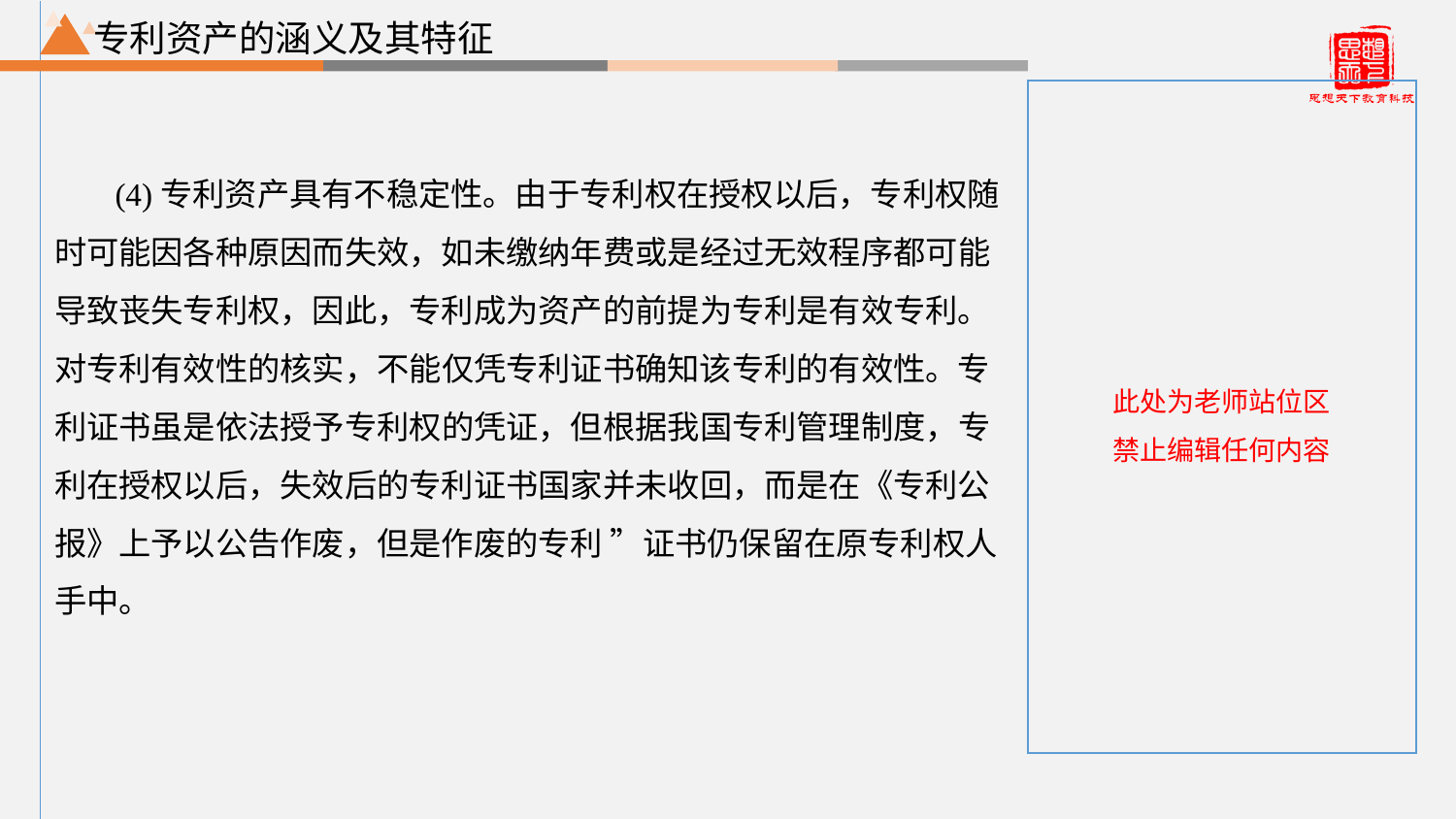

专利资产的涵义及其特征
(4)专利资产具有不稳定性。由于专利权在授权以后，专利权随时可能因各种原因而失效，如未缴纳年费或是经过无效程序都可能导致丧失专利权，因此，专利成为资产的前提为专利是有效专利。对专利有效性的核实，不能仅凭专利证书确知该专利的有效性。专利证书虽是依法授予专利权的凭证，但根据我国专利管理制度，专利在授权以后，失效后的专利证书国家并未收回，而是在《专利公报》上予以公告作废，但是作废的专利 ”证书仍保留在原专利权人手中。
96